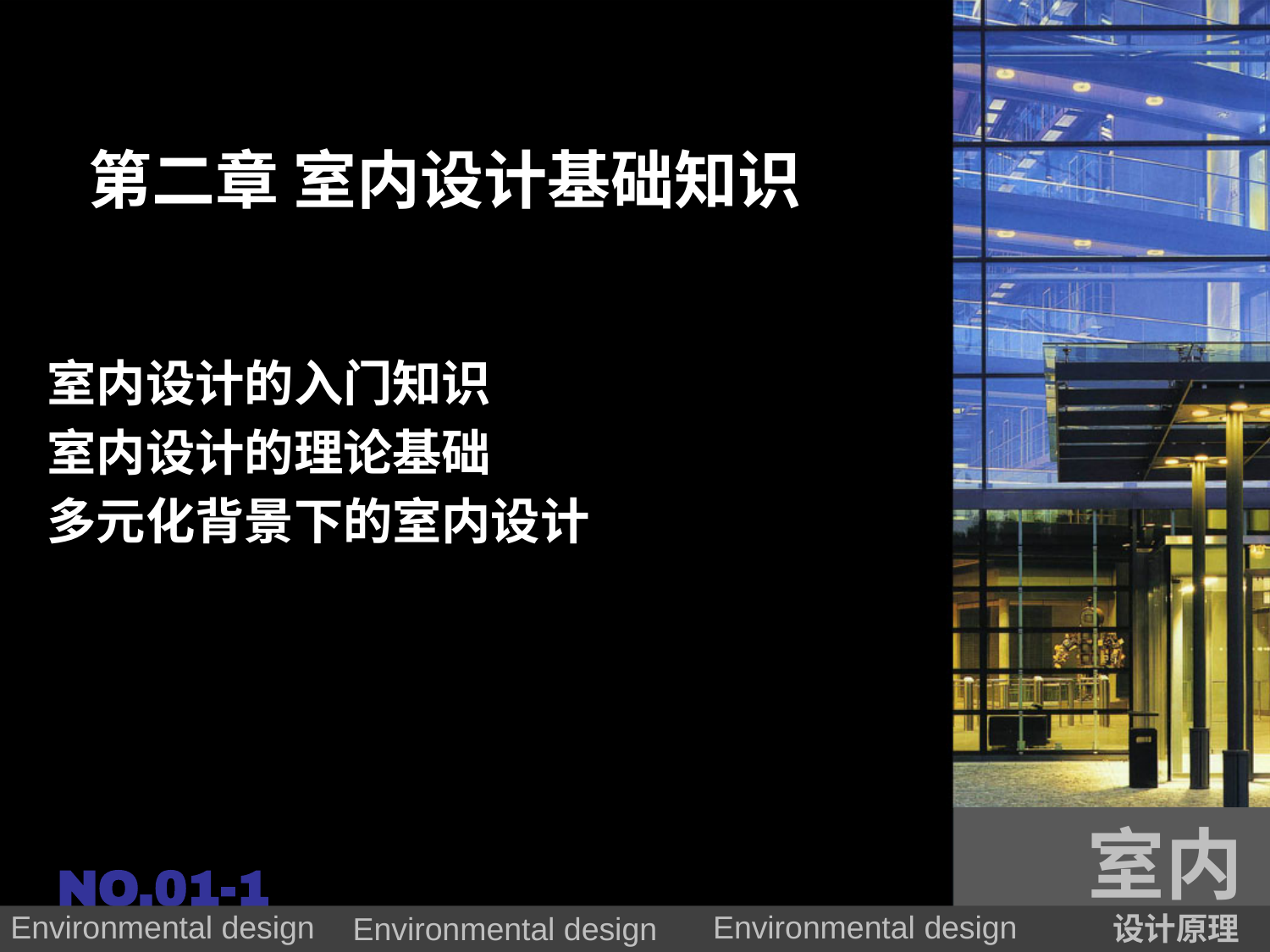

# 第二章 室内设计基础知识
室内设计的入门知识
室内设计的理论基础
多元化背景下的室内设计
室内

NO.01-1
设计原理
Environmental design
Environmental design
Environmental design